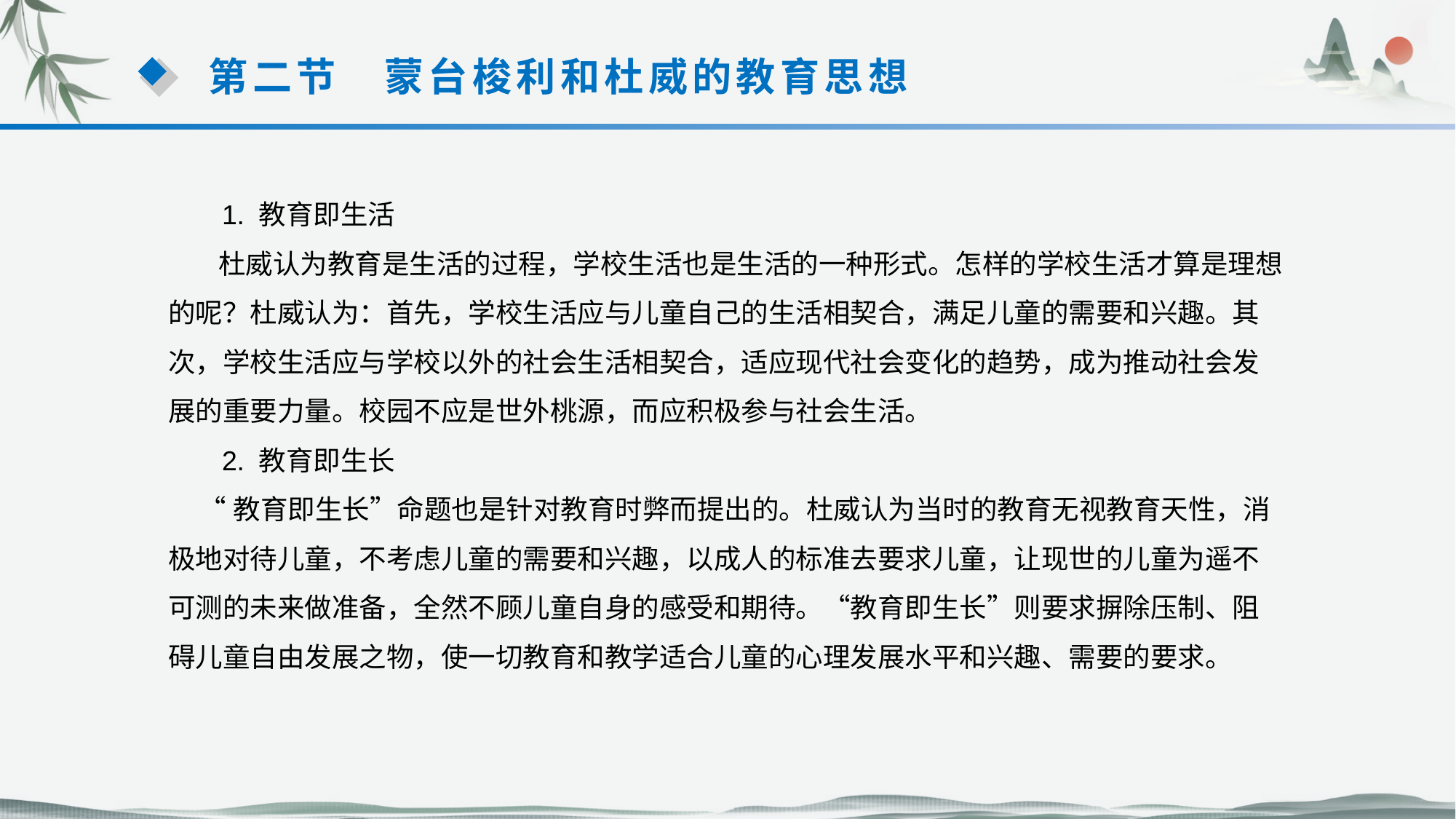

第二节　蒙台梭利和杜威的教育思想

       1. 教育即生活
       杜威认为教育是生活的过程，学校生活也是生活的一种形式。怎样的学校生活才算是理想的呢？杜威认为：首先，学校生活应与儿童自己的生活相契合，满足儿童的需要和兴趣。其次，学校生活应与学校以外的社会生活相契合，适应现代社会变化的趋势，成为推动社会发展的重要力量。校园不应是世外桃源，而应积极参与社会生活。
       2. 教育即生长
     “教育即生长”命题也是针对教育时弊而提出的。杜威认为当时的教育无视教育天性，消极地对待儿童，不考虑儿童的需要和兴趣，以成人的标准去要求儿童，让现世的儿童为遥不可测的未来做准备，全然不顾儿童自身的感受和期待。“教育即生长”则要求摒除压制、阻碍儿童自由发展之物，使一切教育和教学适合儿童的心理发展水平和兴趣、需要的要求。